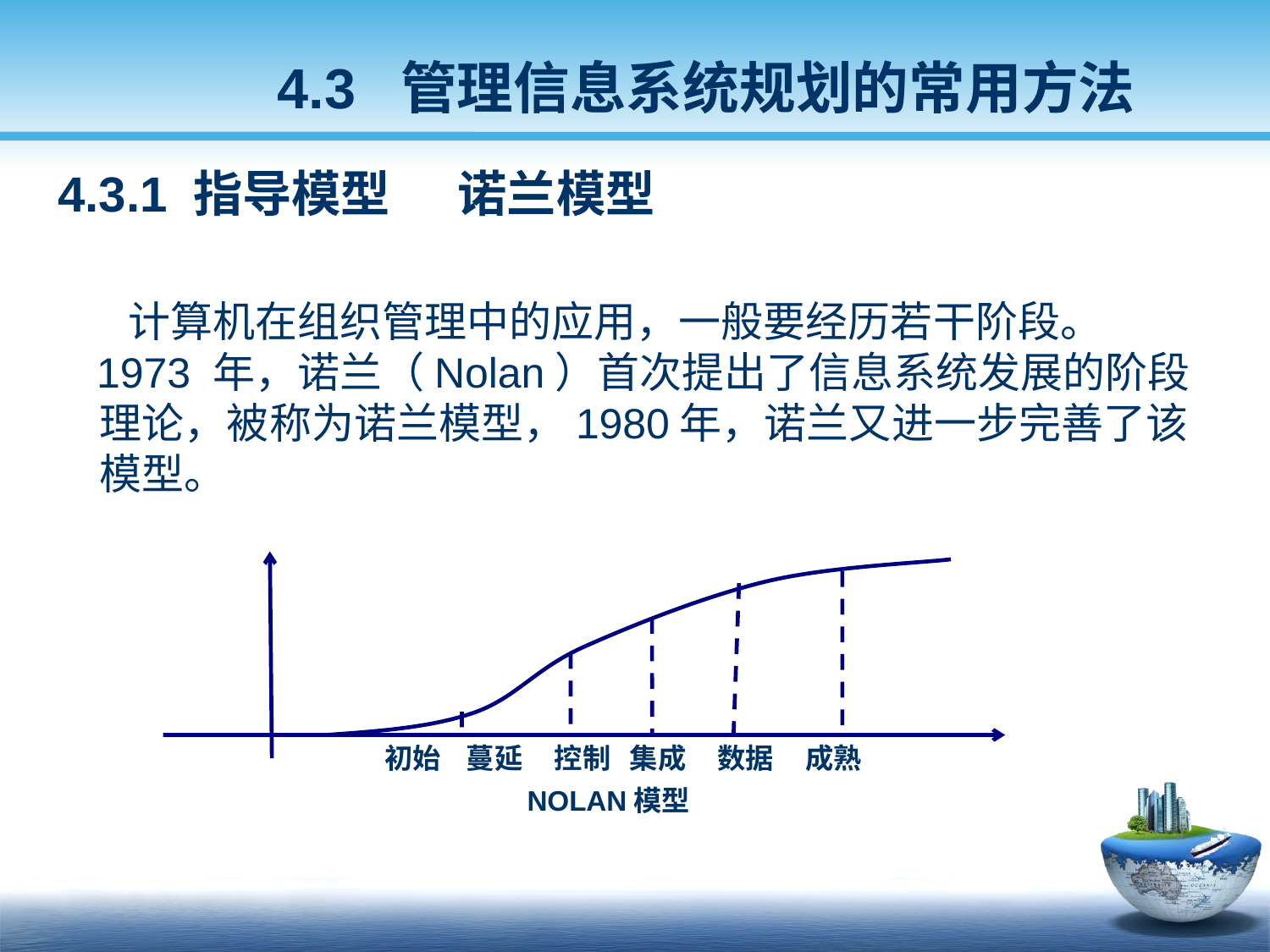

4.3  管理信息系统规划的常用方法
4.3.1 指导模型      诺兰模型
      计算机在组织管理中的应用，一般要经历若干阶段。
   1973 年，诺兰（Nolan）首次提出了信息系统发展的阶段
   理论，被称为诺兰模型，1980年，诺兰又进一步完善了该
   模型。

       初始    蔓延     控制   集成     数据     成熟
  NOLAN模型